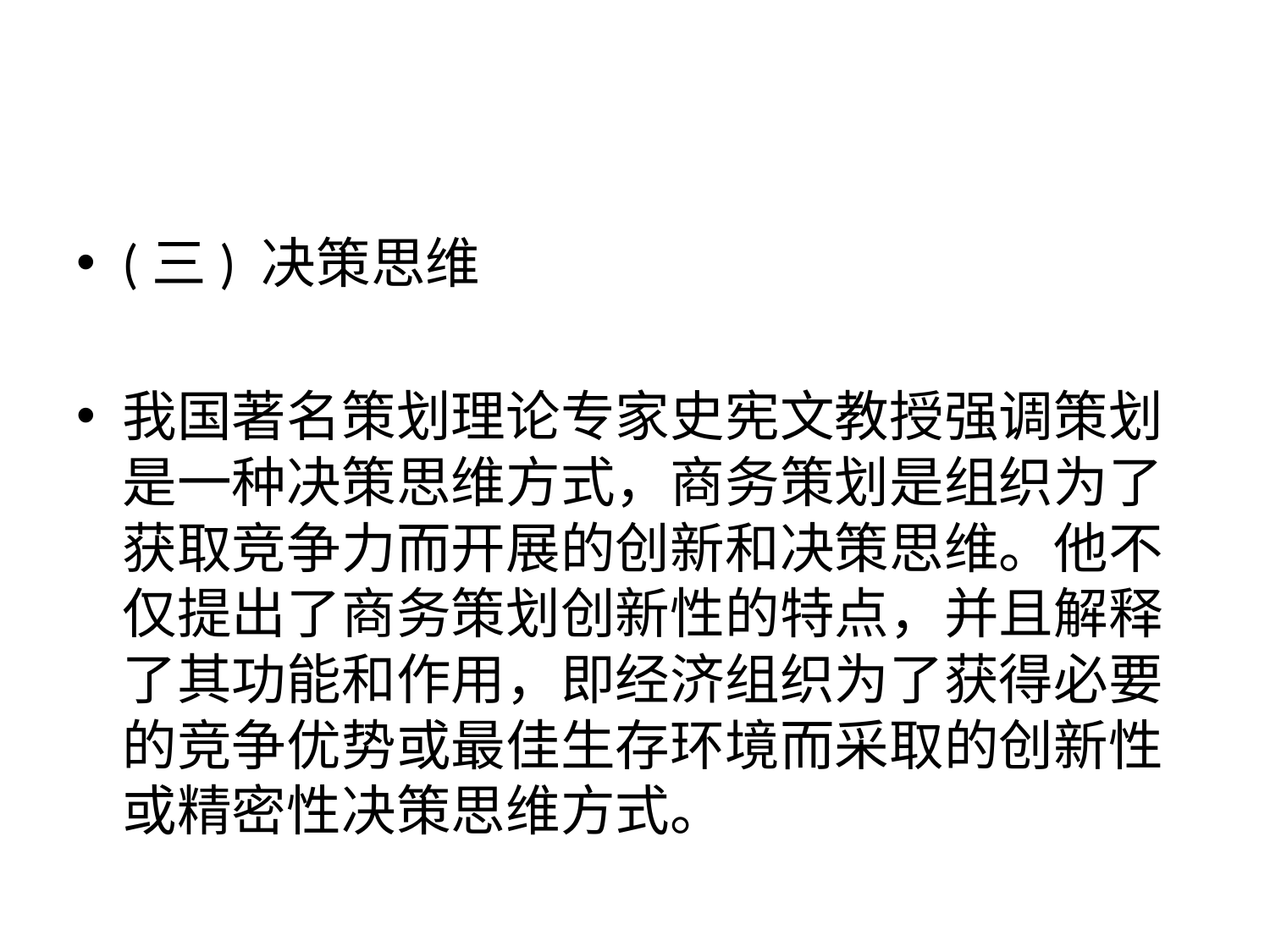

#
(三) 决策思维

我国著名策划理论专家史宪文教授强调策划是一种决策思维方式，商务策划是组织为了获取竞争力而开展的创新和决策思维。他不仅提出了商务策划创新性的特点，并且解释了其功能和作用，即经济组织为了获得必要的竞争优势或最佳生存环境而采取的创新性或精密性决策思维方式。